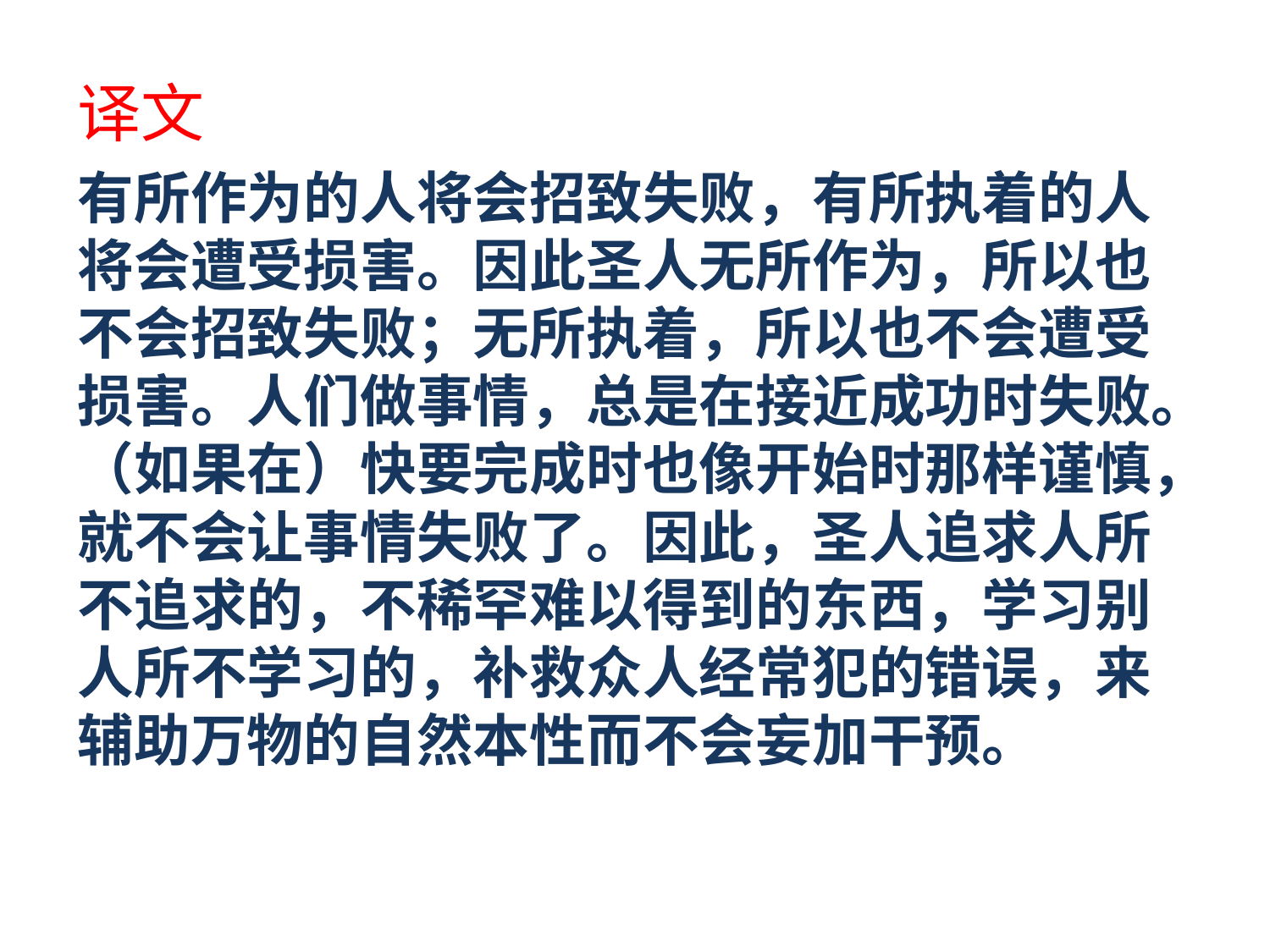

译文
有所作为的人将会招致失败，有所执着的人将会遭受损害。因此圣人无所作为，所以也不会招致失败；无所执着，所以也不会遭受损害。人们做事情，总是在接近成功时失败。（如果在）快要完成时也像开始时那样谨慎，就不会让事情失败了。因此，圣人追求人所不追求的，不稀罕难以得到的东西，学习别人所不学习的，补救众人经常犯的错误，来辅助万物的自然本性而不会妄加干预。